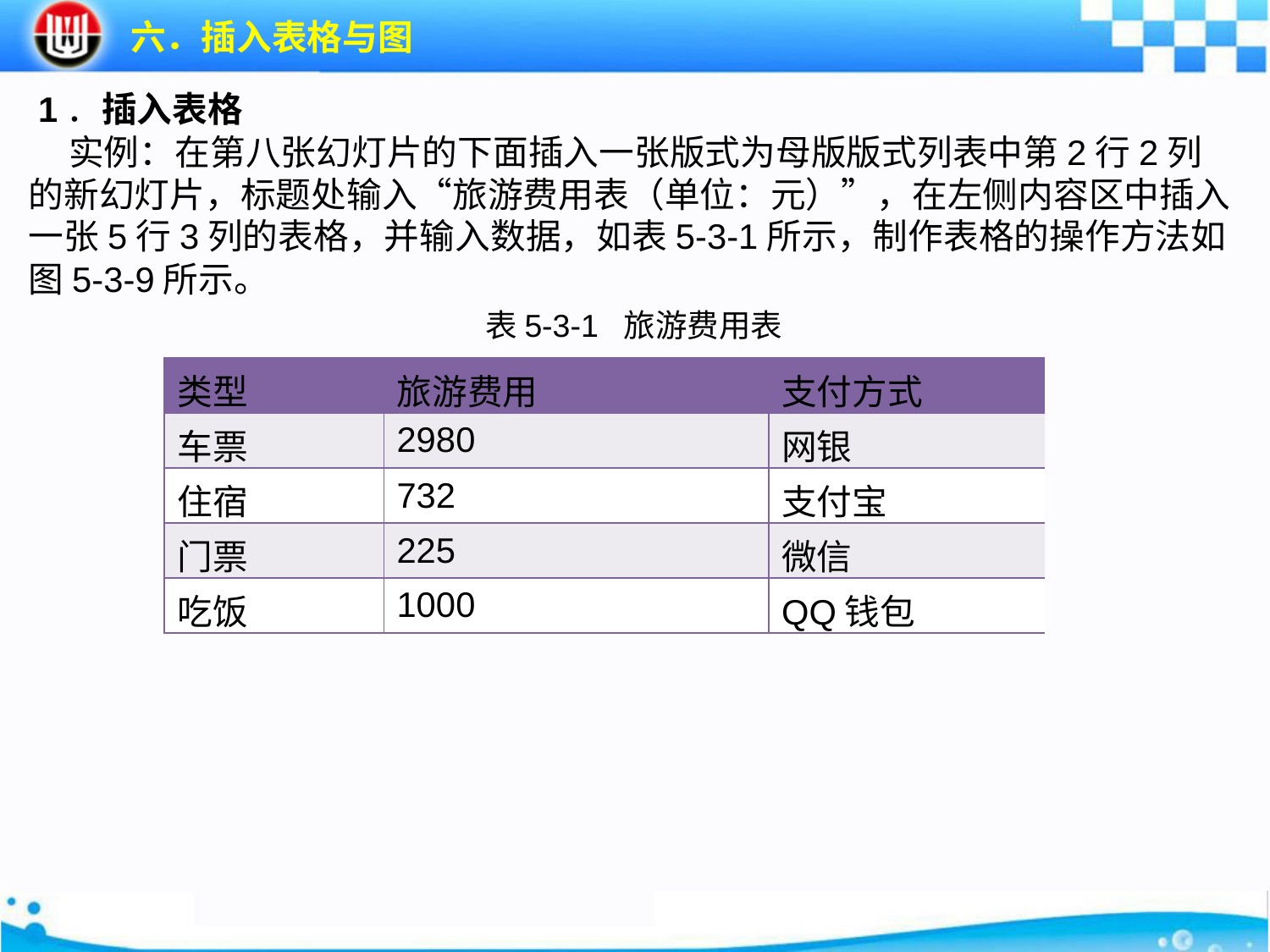

六．插入表格与图
 1．插入表格    实例：在第八张幻灯片的下面插入一张版式为母版版式列表中第2行2列的新幻灯片，标题处输入“旅游费用表（单位：元）”，在左侧内容区中插入一张5行3列的表格，并输入数据，如表5-3-1所示，制作表格的操作方法如图5-3-9所示。

表5-3-1  旅游费用表
| 类型 | 旅游费用 | 支付方式 |
| --- | --- | --- |
| 车票 | 2980 | 网银 |
| 住宿 | 732 | 支付宝 |
| 门票 | 225 | 微信 |
| 吃饭 | 1000 | QQ钱包 |